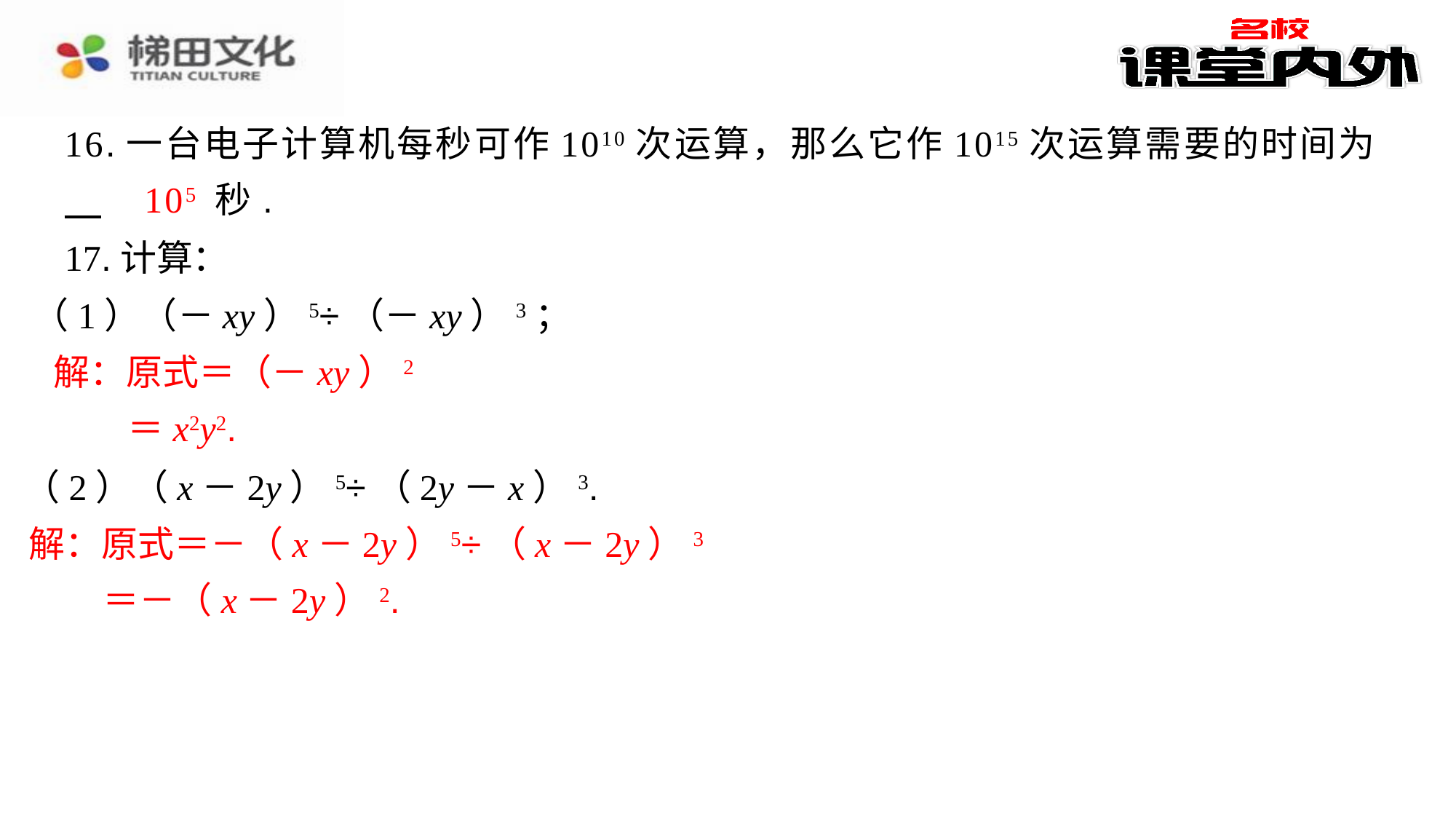

16.一台电子计算机每秒可作1010次运算，那么它作1015次运算需要的时间为 　105　⁠秒.
105
17.计算：
（1）（－xy）5÷（－xy）3；
解：原式＝（－xy）2
        ＝x2y2.
（2）（x－2y）5÷（2y－x）3.
解：原式＝－（x－2y）5÷（x－2y）3
        ＝－（x－2y）2.